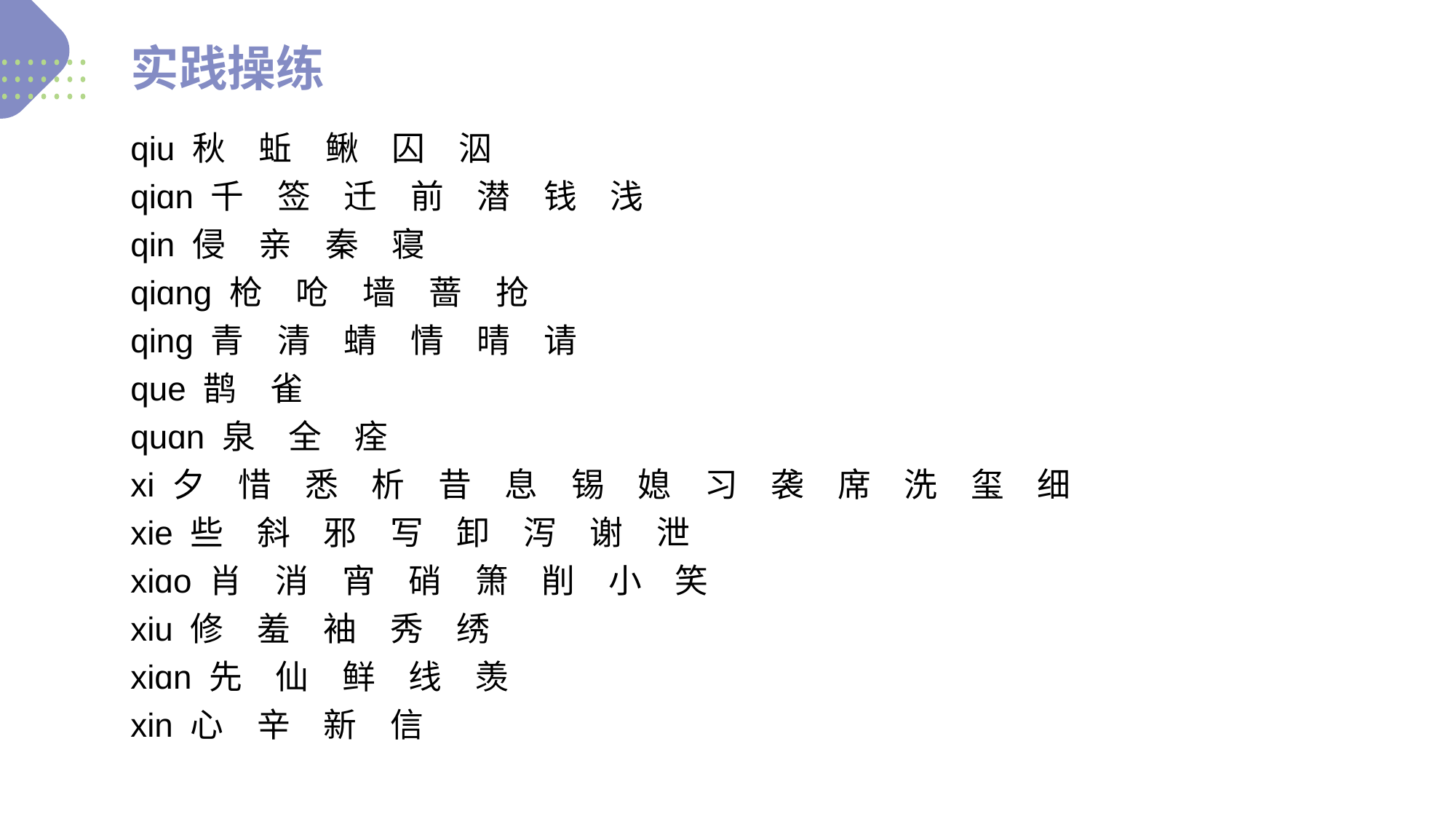

实践操练

qiu 秋　蚯　鳅　囚　泅
qiɑn 千　签　迁　前　潜　钱　浅
qin 侵　亲　秦　寝
qiɑnɡ 枪　呛　墙　蔷　抢
qinɡ 青　清　蜻　情　晴　请
que 鹊　雀
quɑn 泉　全　痊
xi 夕　惜　悉　析　昔　息　锡　媳　习　袭　席　洗　玺　细
xie 些　斜　邪　写　卸　泻　谢　泄
xiɑo 肖　消　宵　硝　箫　削　小　笑
xiu 修　羞　袖　秀　绣
xiɑn 先　仙　鲜　线　羡
xin 心　辛　新　信